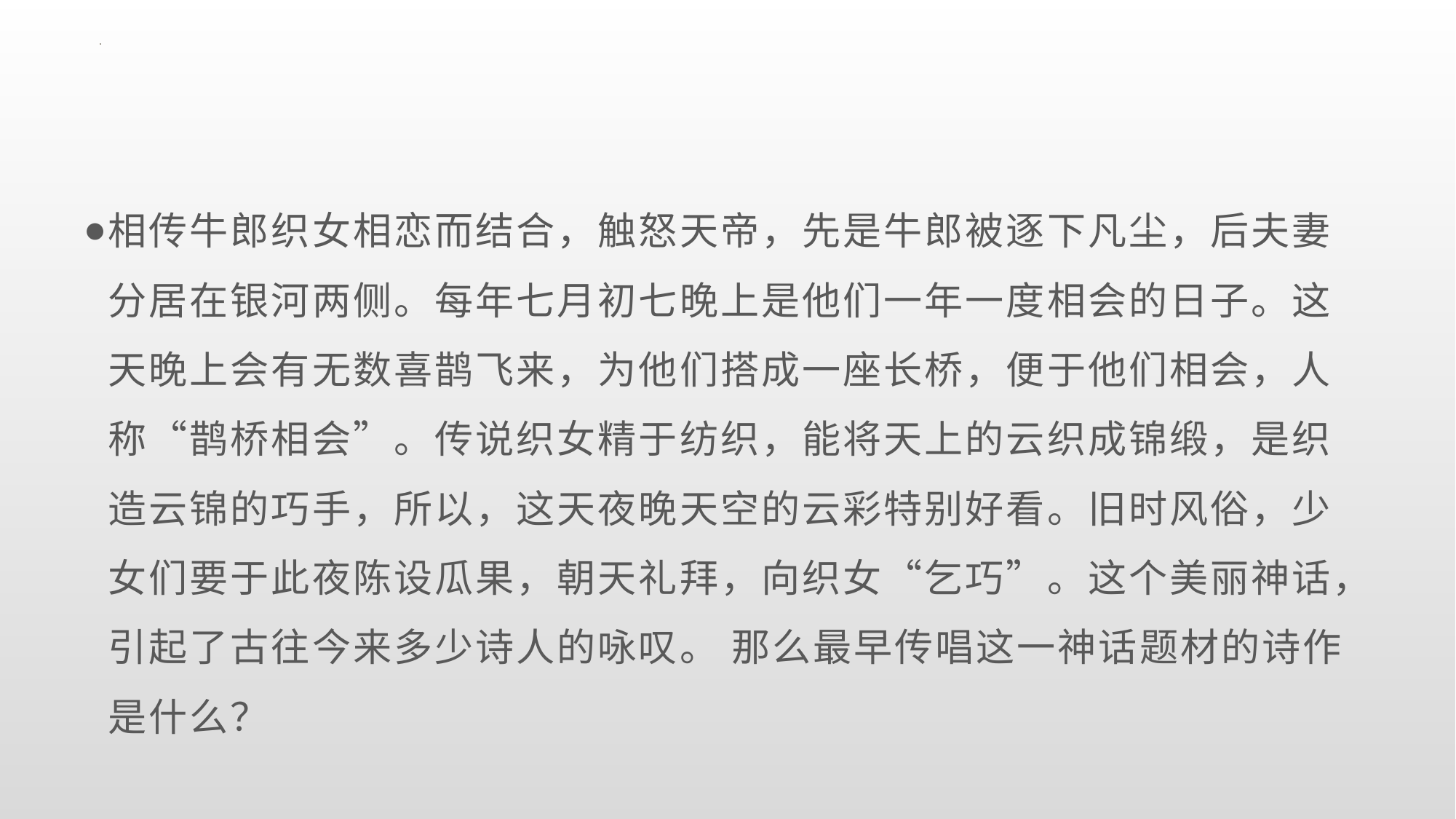

相传牛郎织女相恋而结合，触怒天帝，先是牛郎被逐下凡尘，后夫妻分居在银河两侧。每年七月初七晚上是他们一年一度相会的日子。这天晚上会有无数喜鹊飞来，为他们搭成一座长桥，便于他们相会，人称“鹊桥相会”。传说织女精于纺织，能将天上的云织成锦缎，是织造云锦的巧手，所以，这天夜晚天空的云彩特别好看。旧时风俗，少女们要于此夜陈设瓜果，朝天礼拜，向织女“乞巧”。这个美丽神话，引起了古往今来多少诗人的咏叹。 那么最早传唱这一神话题材的诗作是什么？